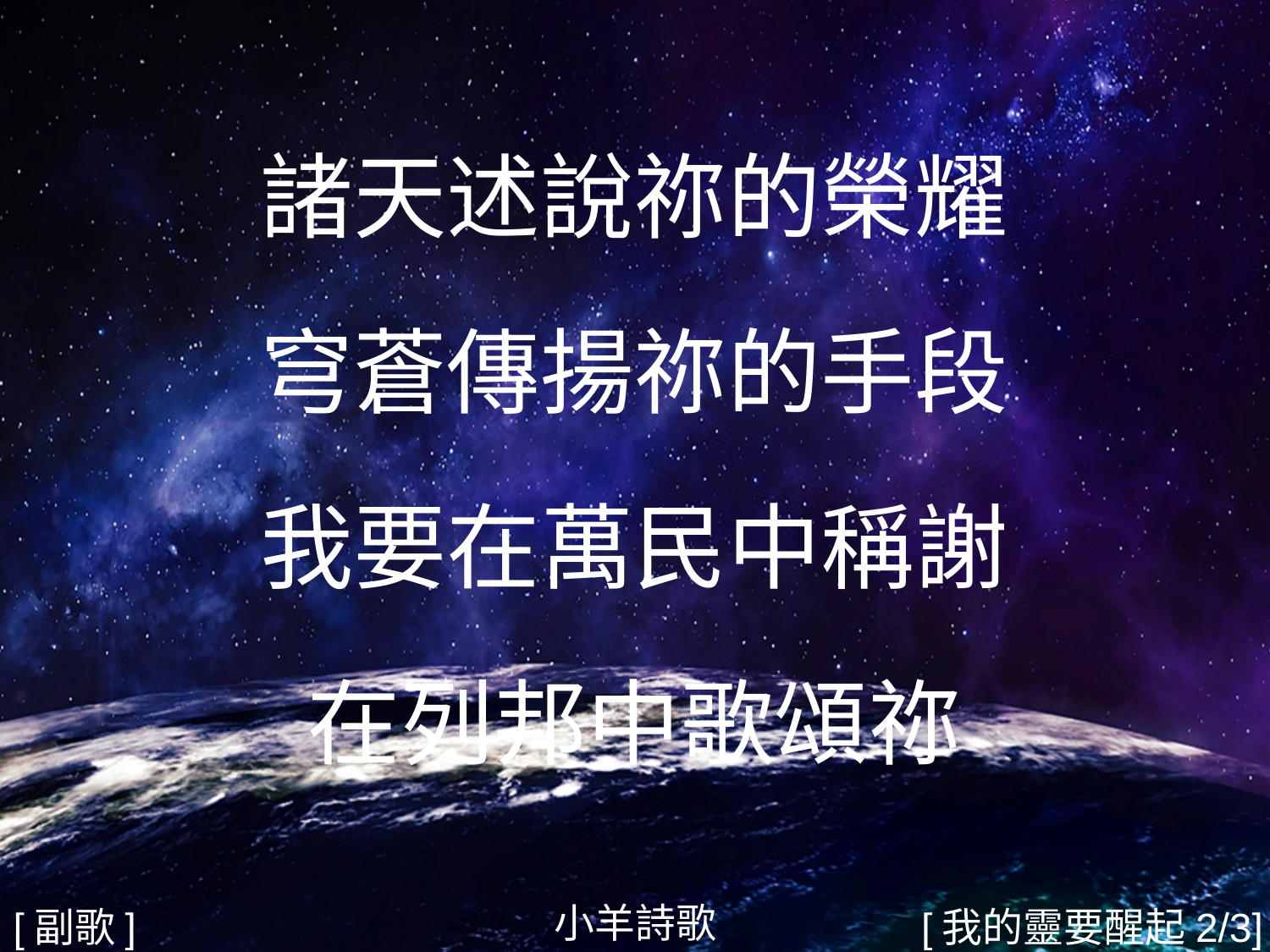

諸天述說祢的榮耀

穹蒼傳揚祢的手段

我要在萬民中稱謝

在列邦中歌頌祢
#

小羊詩歌
[副歌]
[我的靈要醒起2/3]